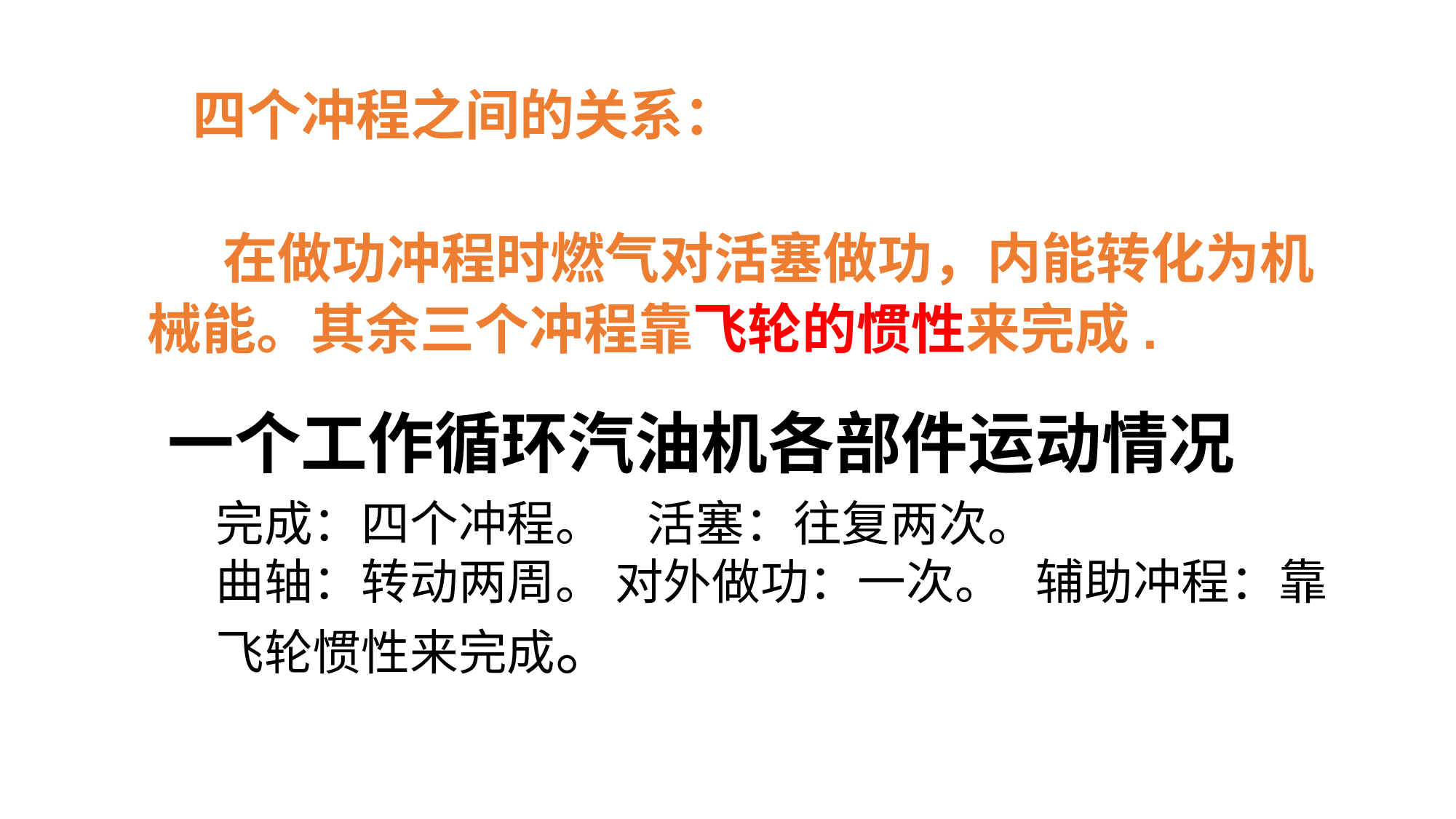

四个冲程之间的关系：
   在做功冲程时燃气对活塞做功，内能转化为机械能。其余三个冲程靠飞轮的惯性来完成.

一个工作循环汽油机各部件运动情况
完成：四个冲程。    活塞：往复两次。
曲轴：转动两周。 对外做功：一次。   辅助冲程：靠飞轮惯性来完成。